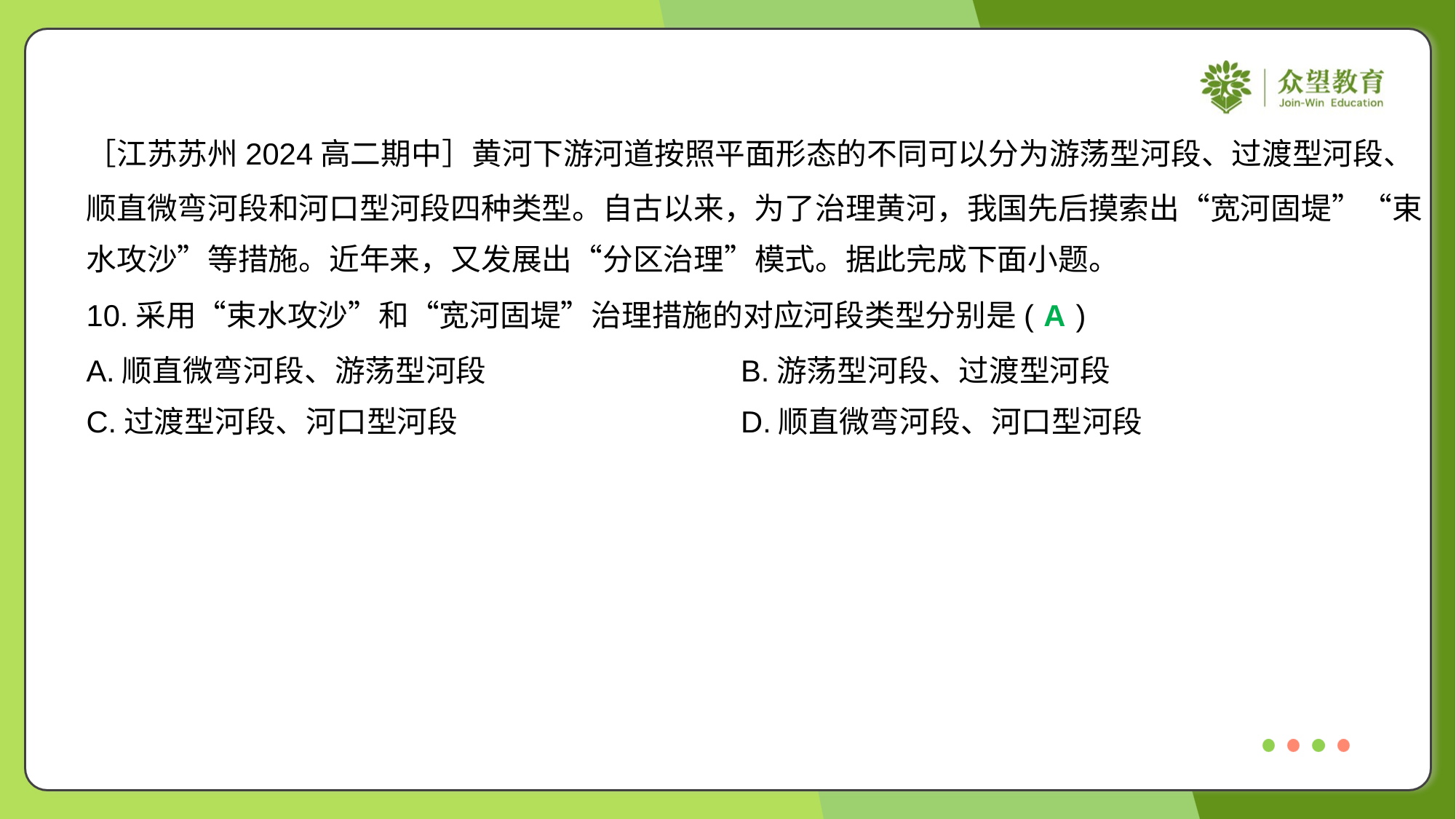

［江苏苏州2024高二期中］黄河下游河道按照平面形态的不同可以分为游荡型河段、过渡型河段、
顺直微弯河段和河口型河段四种类型。自古以来，为了治理黄河，我国先后摸索出“宽河固堤”“束
水攻沙”等措施。近年来，又发展出“分区治理”模式。据此完成下面小题。
10.采用“束水攻沙”和“宽河固堤”治理措施的对应河段类型分别是(     )
A
A.顺直微弯河段、游荡型河段	B.游荡型河段、过渡型河段
C.过渡型河段、河口型河段	D.顺直微弯河段、河口型河段